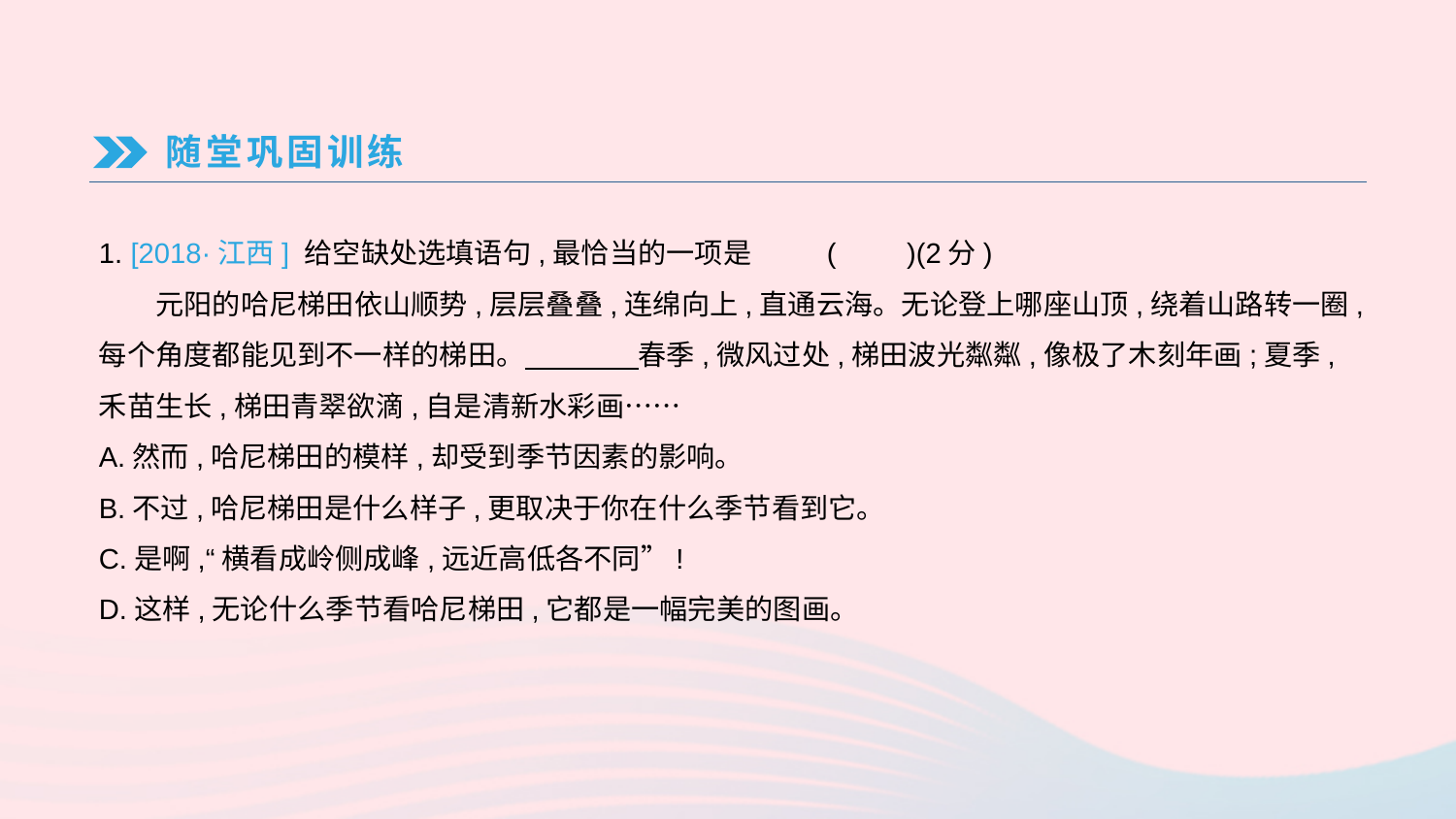

随堂巩固训练

1. [2018·江西] 给空缺处选填语句,最恰当的一项是	(　　)(2分)
　　元阳的哈尼梯田依山顺势,层层叠叠,连绵向上,直通云海。无论登上哪座山顶,绕着山路转一圈,每个角度都能见到不一样的梯田。　　　　春季,微风过处,梯田波光粼粼,像极了木刻年画;夏季,禾苗生长,梯田青翠欲滴,自是清新水彩画……
A.然而,哈尼梯田的模样,却受到季节因素的影响。
B.不过,哈尼梯田是什么样子,更取决于你在什么季节看到它。
C.是啊,“横看成岭侧成峰,远近高低各不同”!
D.这样,无论什么季节看哈尼梯田,它都是一幅完美的图画。